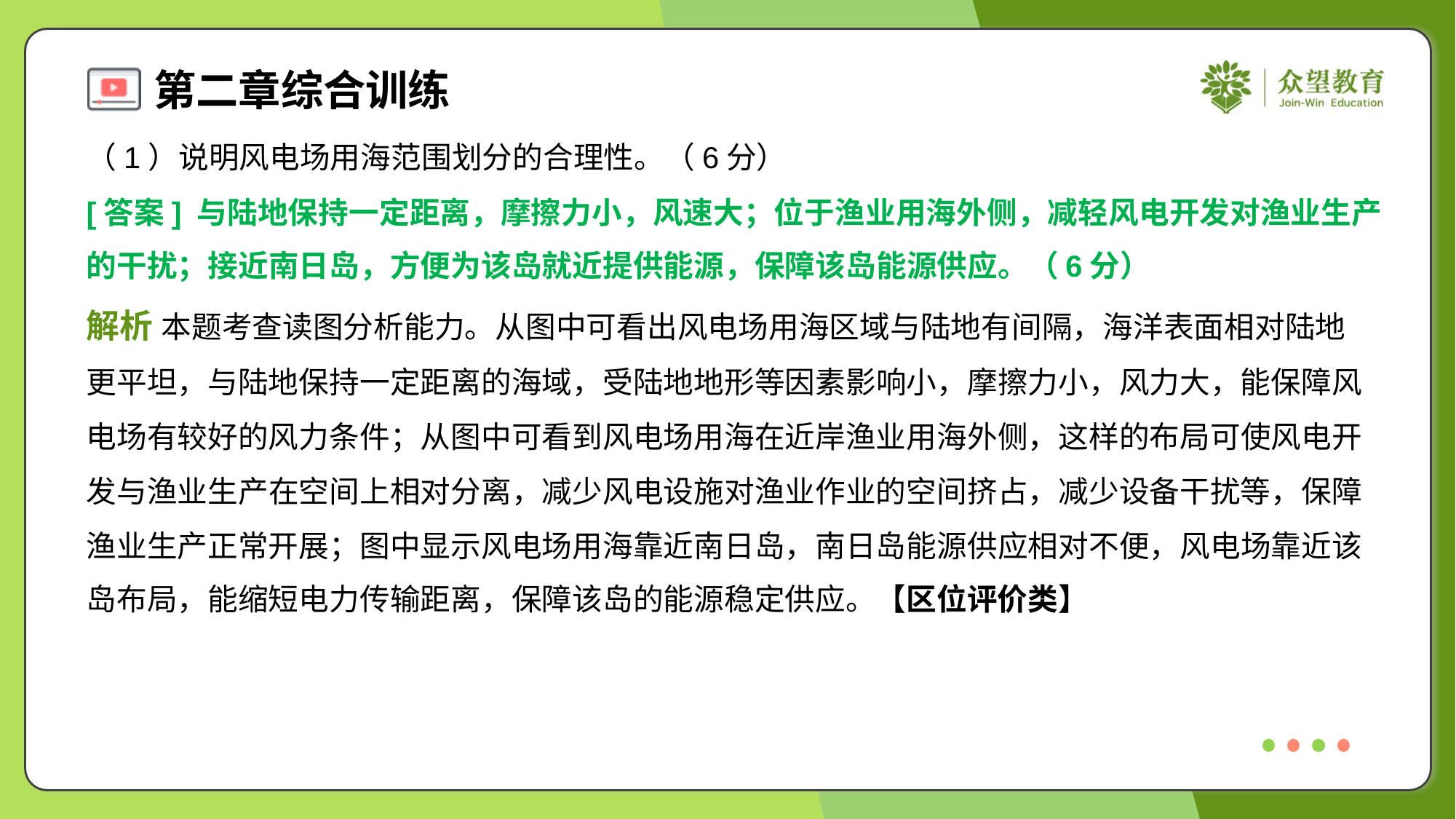

（1）说明风电场用海范围划分的合理性。（6分）
[答案] 与陆地保持一定距离，摩擦力小，风速大；位于渔业用海外侧，减轻风电开发对渔业生产
的干扰；接近南日岛，方便为该岛就近提供能源，保障该岛能源供应。（6分）
解析 本题考查读图分析能力。从图中可看出风电场用海区域与陆地有间隔，海洋表面相对陆地
更平坦，与陆地保持一定距离的海域，受陆地地形等因素影响小，摩擦力小，风力大，能保障风
电场有较好的风力条件；从图中可看到风电场用海在近岸渔业用海外侧，这样的布局可使风电开
发与渔业生产在空间上相对分离，减少风电设施对渔业作业的空间挤占，减少设备干扰等，保障
渔业生产正常开展；图中显示风电场用海靠近南日岛，南日岛能源供应相对不便，风电场靠近该
岛布局，能缩短电力传输距离，保障该岛的能源稳定供应。【区位评价类】